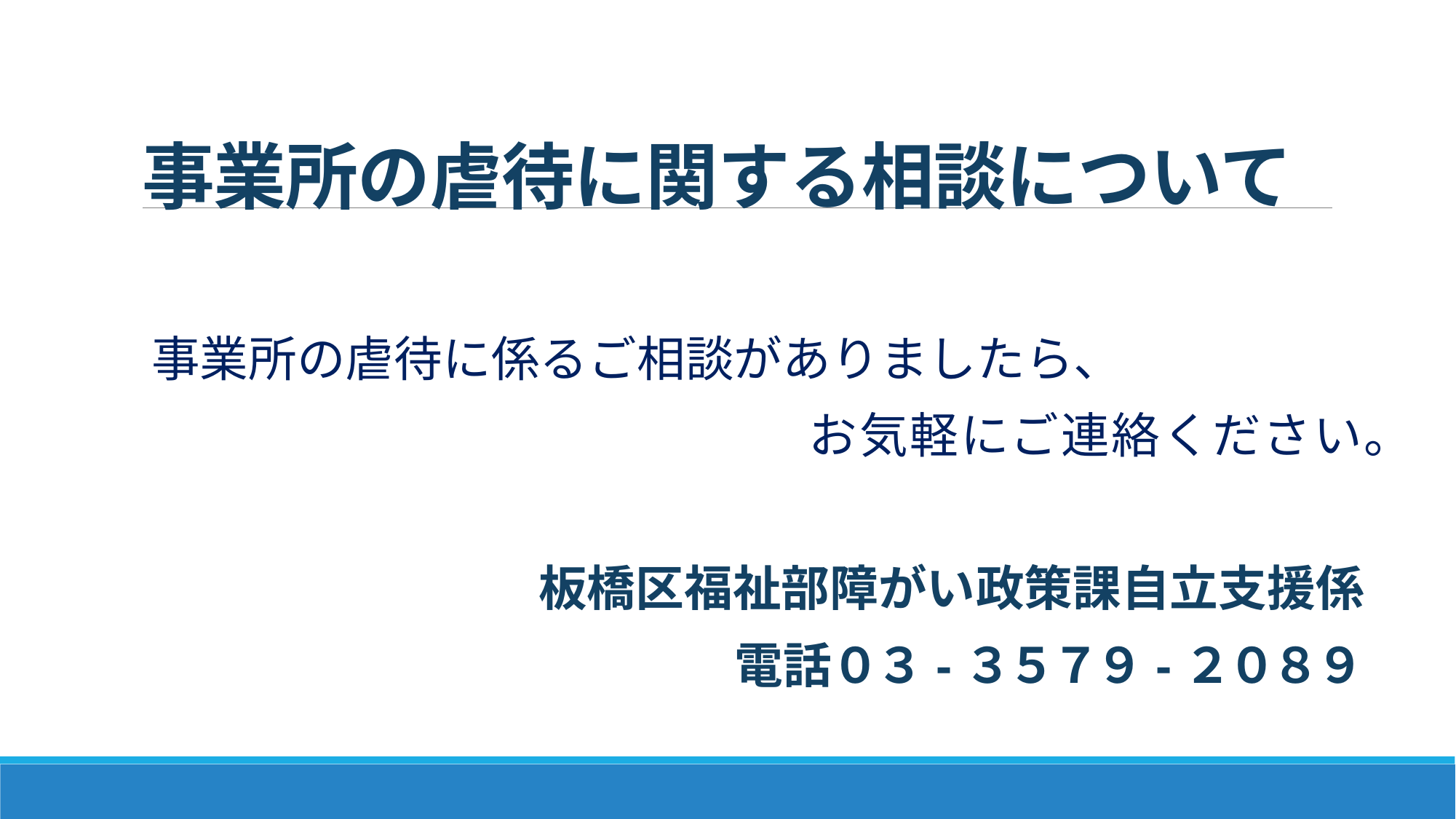

# 事業所の虐待に関する相談について
事業所の虐待に係るご相談がありましたら、
　　　　　　　　　　　　　お気軽にご連絡ください。

　板橋区福祉部障がい政策課自立支援係
　電話０３-３５７９-２０８９